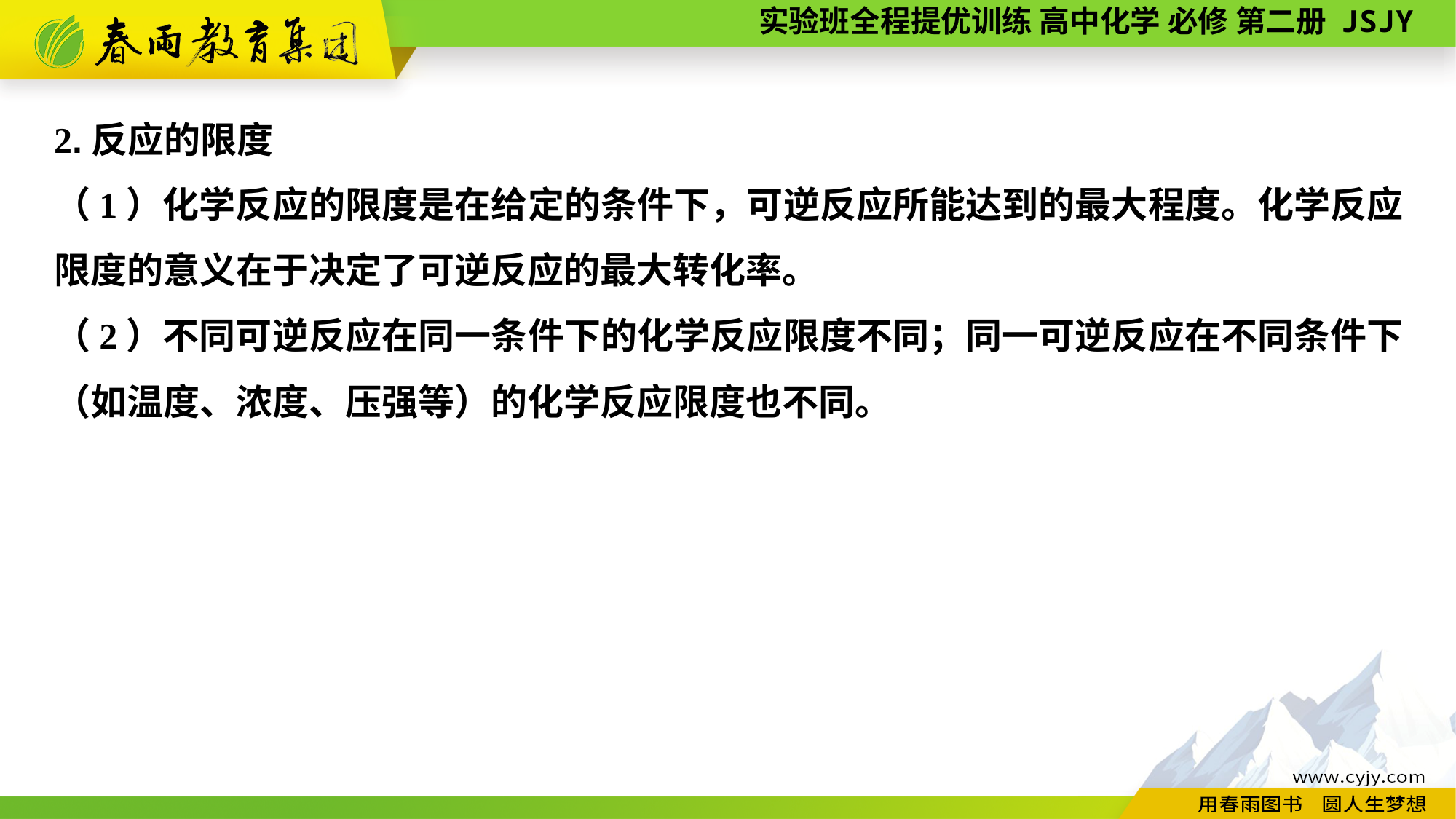

2.反应的限度
（1）化学反应的限度是在给定的条件下，可逆反应所能达到的最大程度。化学反应限度的意义在于决定了可逆反应的最大转化率。
（2）不同可逆反应在同一条件下的化学反应限度不同；同一可逆反应在不同条件下（如温度、浓度、压强等）的化学反应限度也不同。